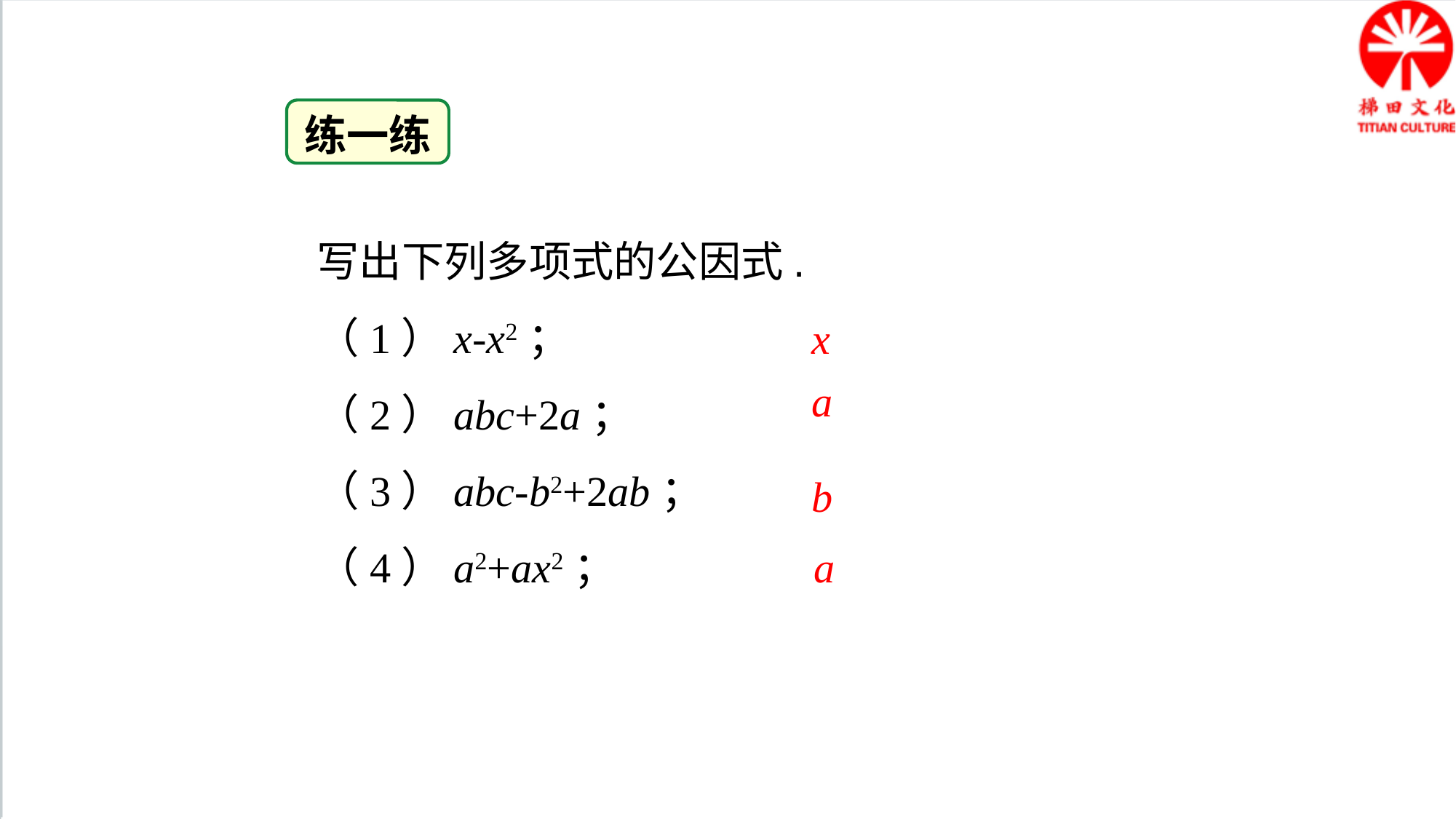

练一练
写出下列多项式的公因式.
（1）x-x2；
（2）abc+2a；
（3）abc-b2+2ab；
（4）a2+ax2；
x
a
b
a